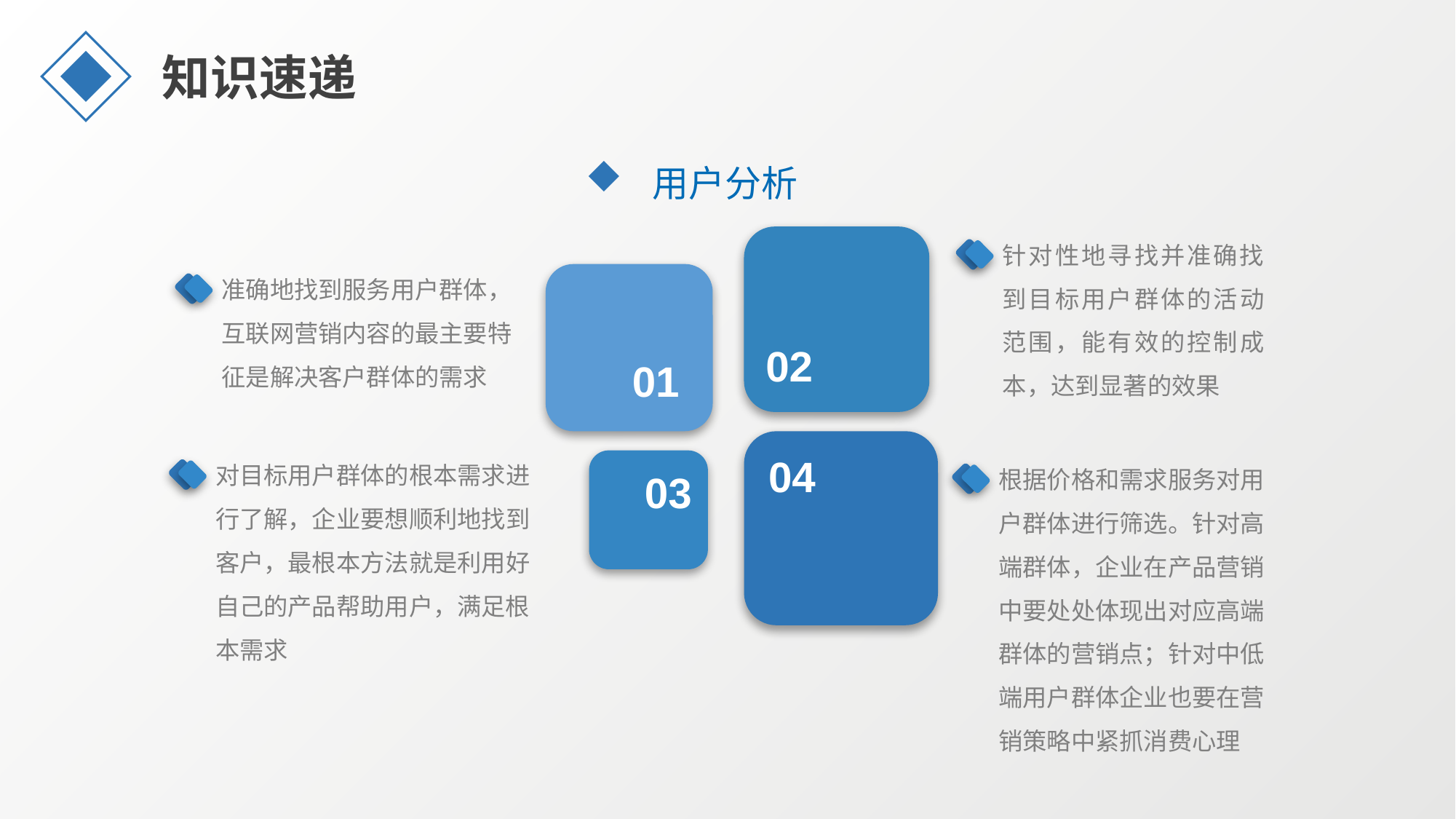

知识速递
用户分析

针对性地寻找并准确找到目标用户群体的活动范围，能有效的控制成本，达到显著的效果

准确地找到服务用户群体，互联网营销内容的最主要特征是解决客户群体的需求

02
01

对目标用户群体的根本需求进行了解，企业要想顺利地找到客户，最根本方法就是利用好自己的产品帮助用户，满足根本需求
根据价格和需求服务对用户群体进行筛选。针对高端群体，企业在产品营销中要处处体现出对应高端群体的营销点；针对中低端用户群体企业也要在营销策略中紧抓消费心理
04

03